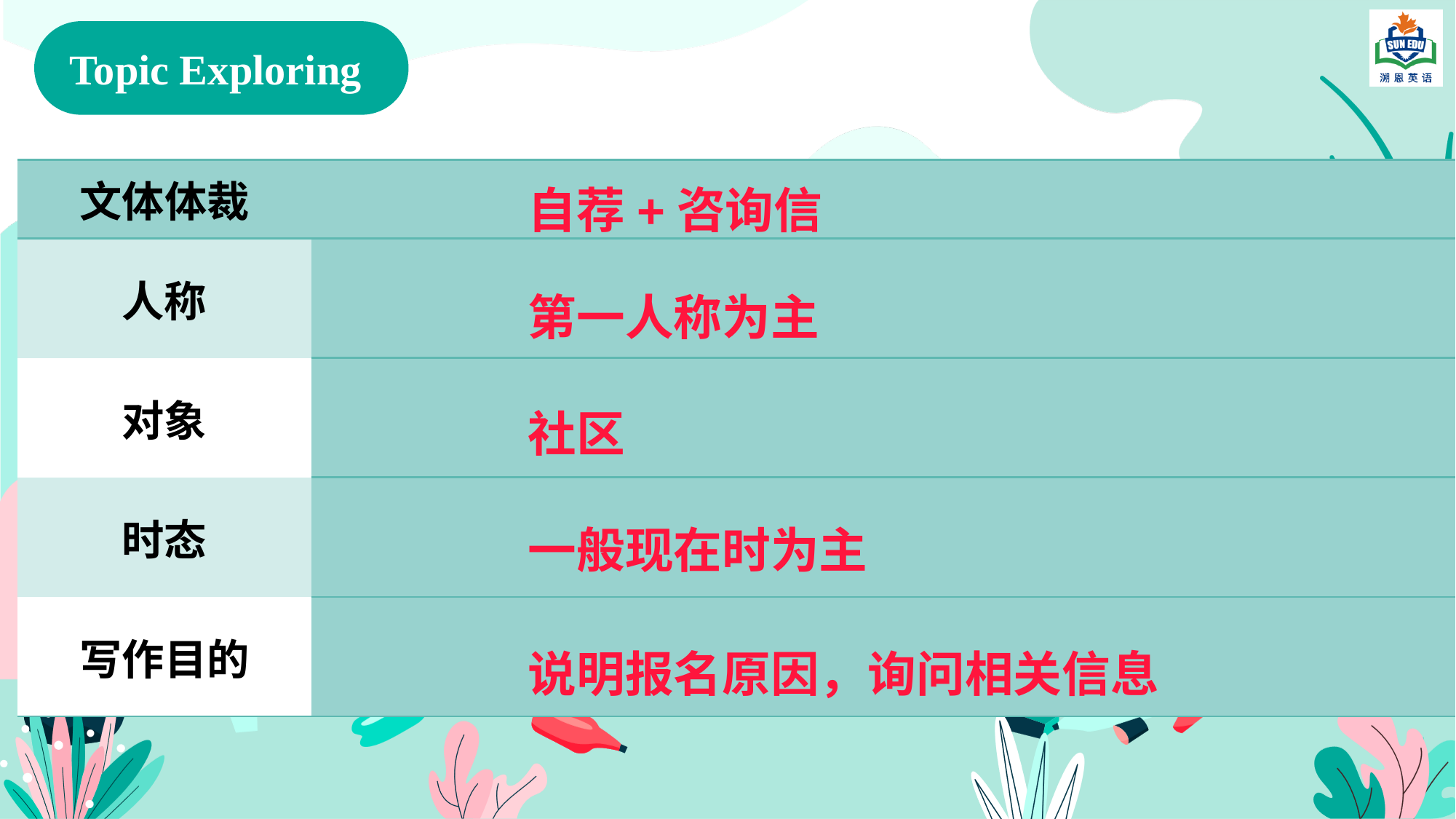

Topic Exploring
| 文体体裁 |  |
| --- | --- |
| 人称 |  |
| 对象 |  |
| 时态 |  |
| 写作目的 |  |
自荐+咨询信
第一人称为主
社区
一般现在时为主
说明报名原因，询问相关信息